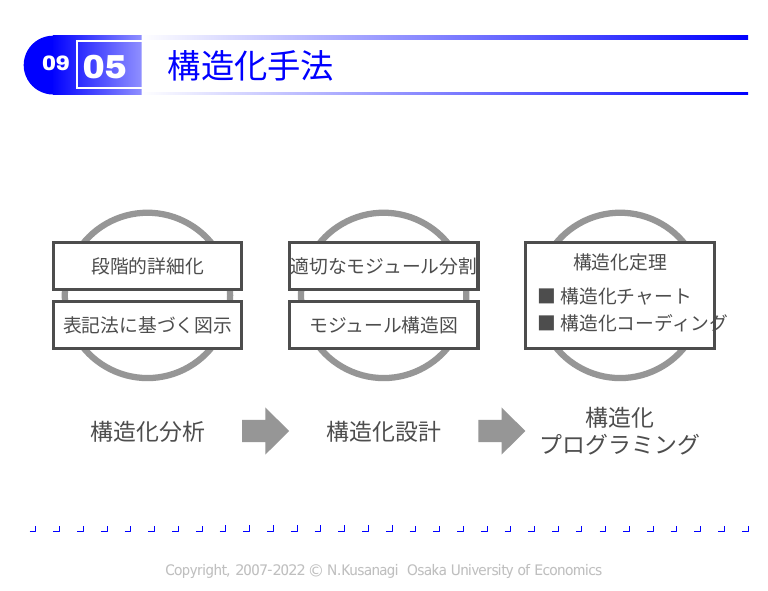

# 05   構造化手法

段階的詳細化
適切なモジュール分割
構造化定理

■構造化チャート
■構造化コーディング
表記法に基づく図示
モジュール構造図

構造化分析
構造化設計
構造化
プログラミング